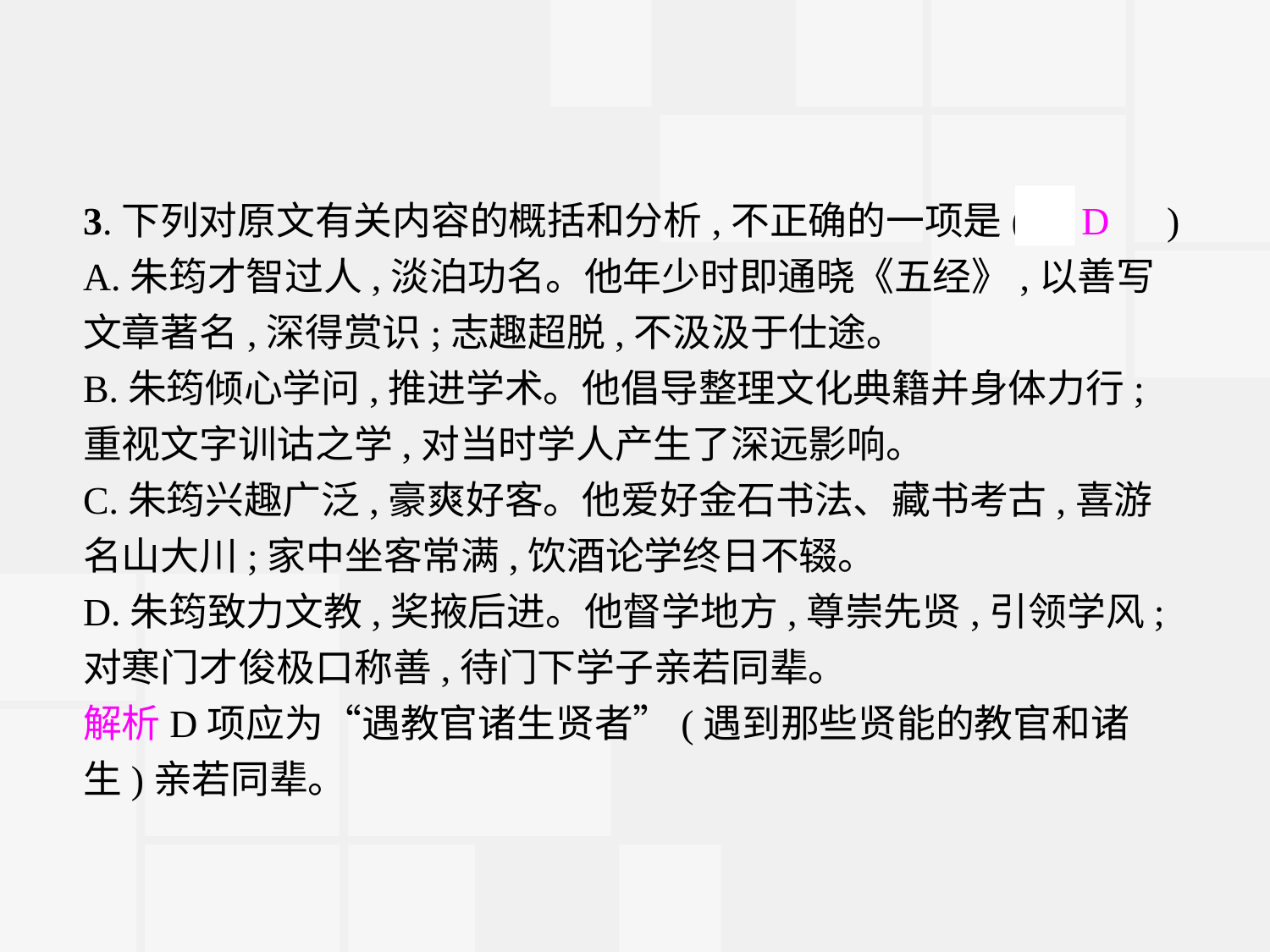

3.下列对原文有关内容的概括和分析,不正确的一项是(　D　)
A.朱筠才智过人,淡泊功名。他年少时即通晓《五经》,以善写文章著名,深得赏识;志趣超脱,不汲汲于仕途。
B.朱筠倾心学问,推进学术。他倡导整理文化典籍并身体力行;重视文字训诂之学,对当时学人产生了深远影响。
C.朱筠兴趣广泛,豪爽好客。他爱好金石书法、藏书考古,喜游名山大川;家中坐客常满,饮酒论学终日不辍。
D.朱筠致力文教,奖掖后进。他督学地方,尊崇先贤,引领学风;对寒门才俊极口称善,待门下学子亲若同辈。
解析D项应为“遇教官诸生贤者”(遇到那些贤能的教官和诸生)亲若同辈。